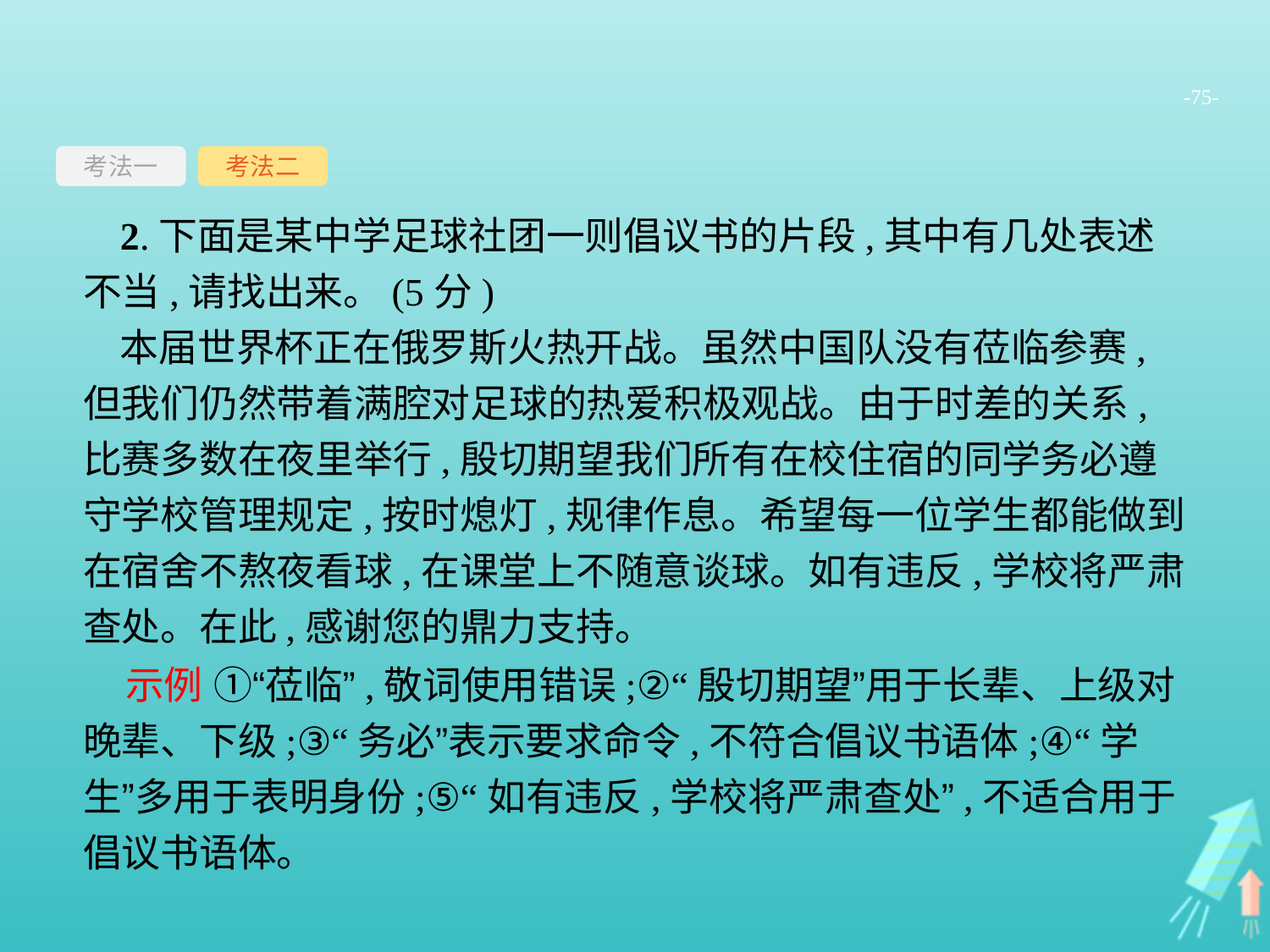

-75-
考法一
考法二
2.下面是某中学足球社团一则倡议书的片段,其中有几处表述不当,请找出来。(5分)
本届世界杯正在俄罗斯火热开战。虽然中国队没有莅临参赛,但我们仍然带着满腔对足球的热爱积极观战。由于时差的关系,比赛多数在夜里举行,殷切期望我们所有在校住宿的同学务必遵守学校管理规定,按时熄灯,规律作息。希望每一位学生都能做到在宿舍不熬夜看球,在课堂上不随意谈球。如有违反,学校将严肃查处。在此,感谢您的鼎力支持。
示例 ①“莅临”,敬词使用错误;②“殷切期望”用于长辈、上级对晚辈、下级;③“务必”表示要求命令,不符合倡议书语体;④“学生”多用于表明身份;⑤“如有违反,学校将严肃查处”,不适合用于倡议书语体。